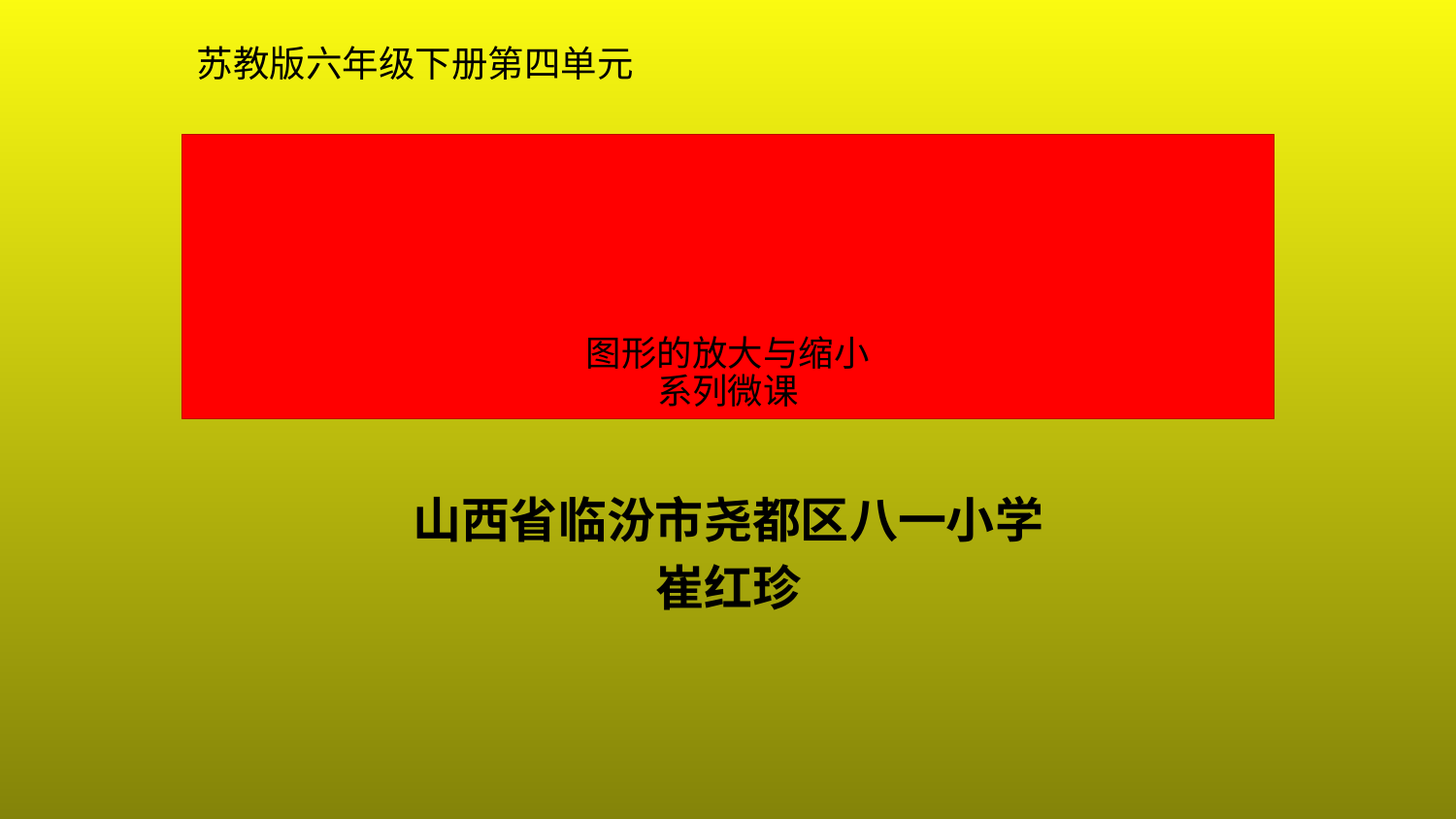

苏教版六年级下册第四单元
# 图形的放大与缩小 系列微课

山西省临汾市尧都区八一小学
崔红珍